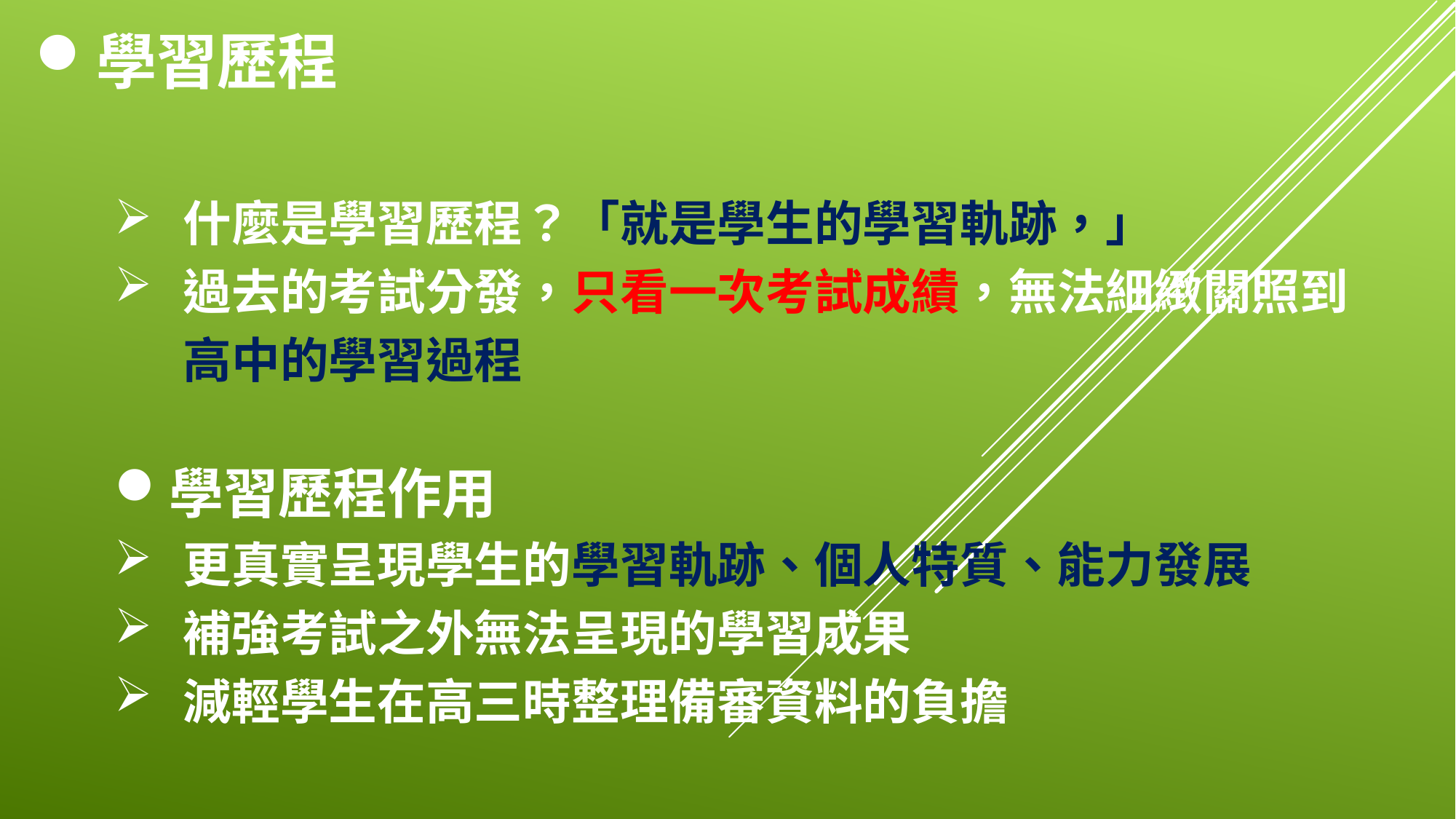

學習歷程

什麼是學習歷程？「就是學生的學習軌跡，」
過去的考試分發，只看一次考試成績，無法細緻關照到高中的學習過程

學習歷程作用
更真實呈現學生的學習軌跡、個人特質、能力發展
補強考試之外無法呈現的學習成果
減輕學生在高三時整理備審資料的負擔